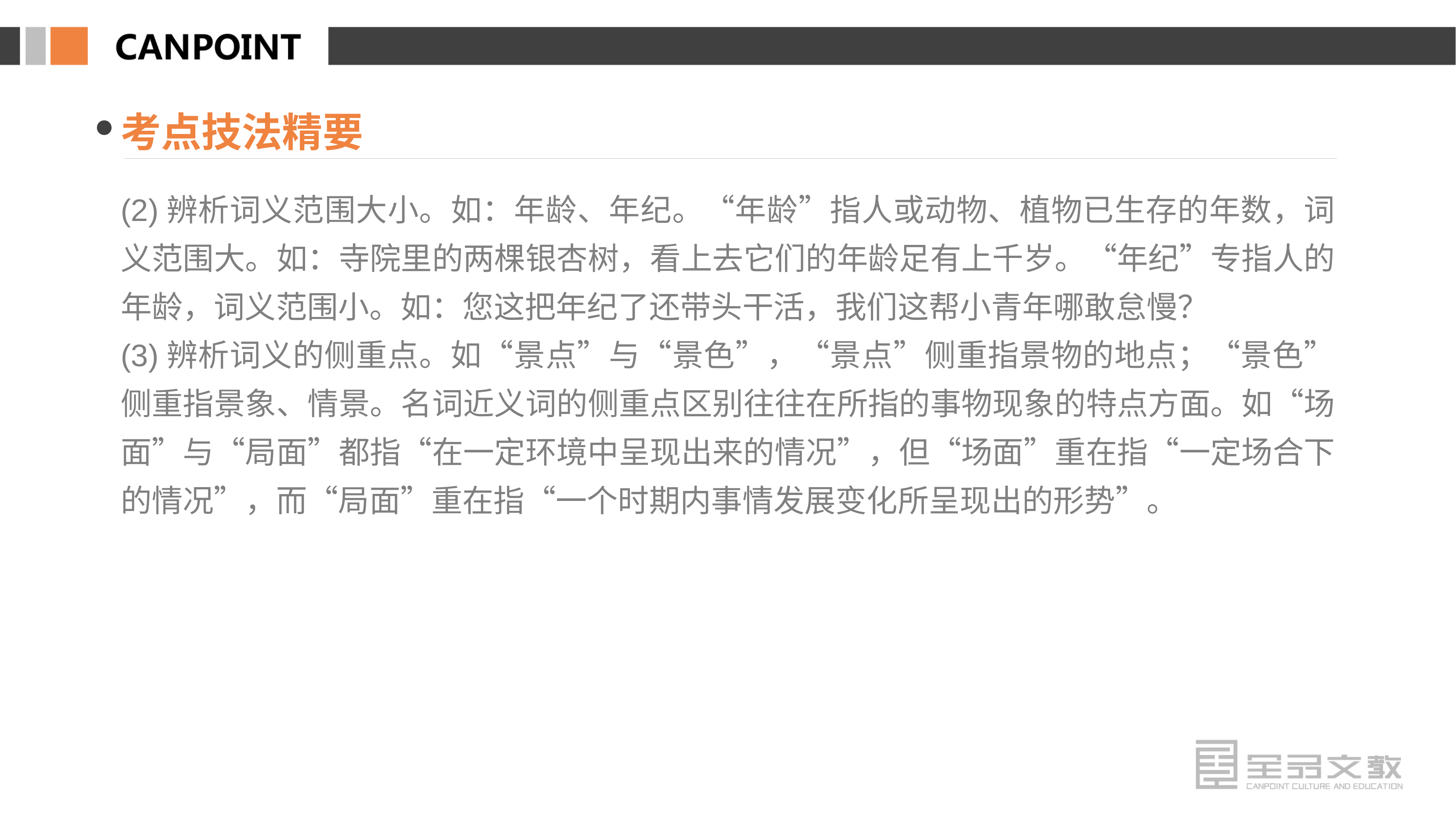

考点技法精要

(2)辨析词义范围大小。如：年龄、年纪。“年龄”指人或动物、植物已生存的年数，词义范围大。如：寺院里的两棵银杏树，看上去它们的年龄足有上千岁。“年纪”专指人的年龄，词义范围小。如：您这把年纪了还带头干活，我们这帮小青年哪敢怠慢？
(3)辨析词义的侧重点。如“景点”与“景色”，“景点”侧重指景物的地点；“景色”侧重指景象、情景。名词近义词的侧重点区别往往在所指的事物现象的特点方面。如“场面”与“局面”都指“在一定环境中呈现出来的情况”，但“场面”重在指“一定场合下的情况”，而“局面”重在指“一个时期内事情发展变化所呈现出的形势”。